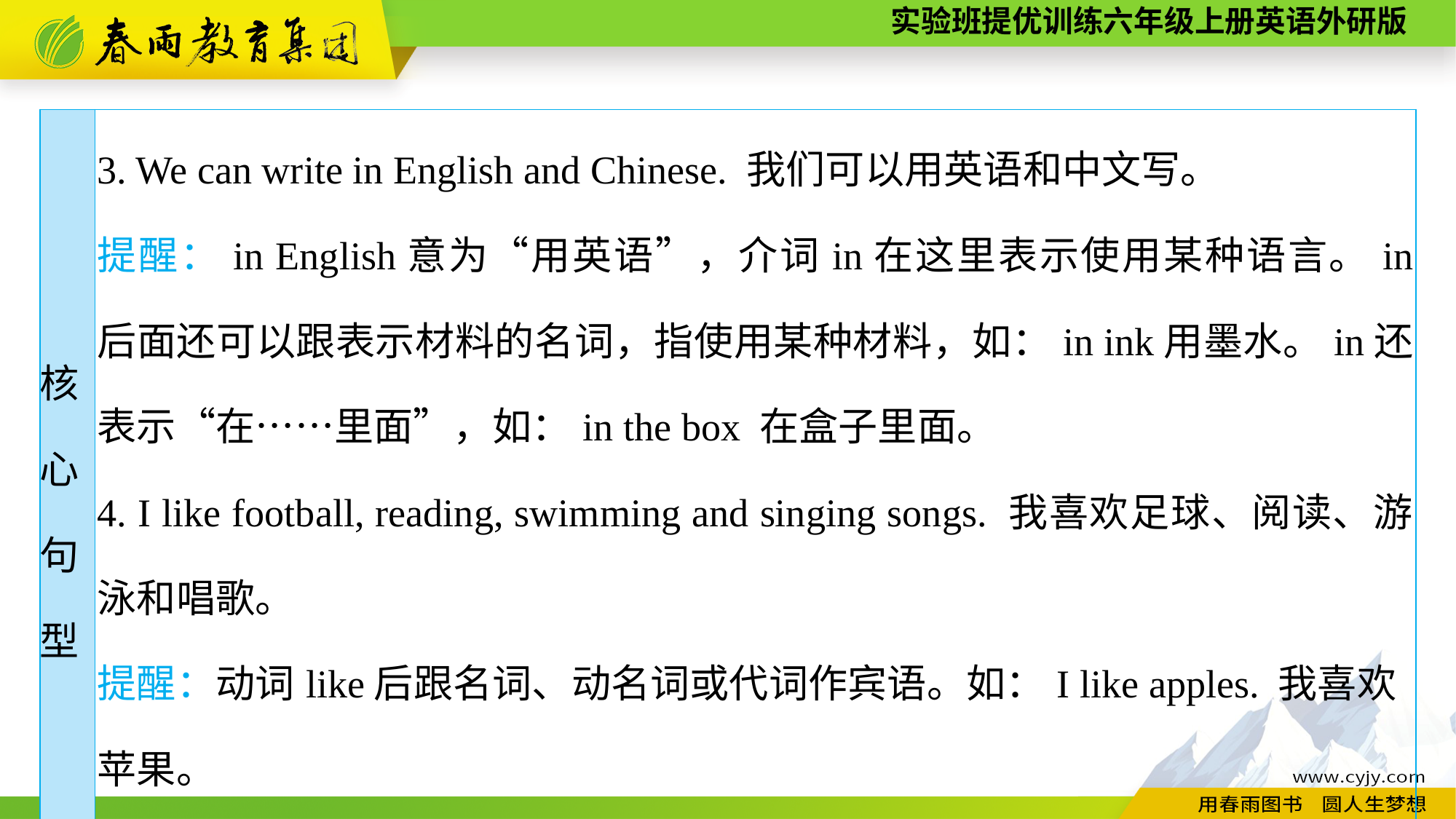

| 核 心 句 型 | 3. We can write in English and Chinese. 我们可以用英语和中文写。 提醒：in English意为“用英语”，介词in在这里表示使用某种语言。in 后面还可以跟表示材料的名词，指使用某种材料，如：in ink用墨水。in还表示“在……里面”，如：in the box 在盒子里面。 4. I like football, reading, swimming and singing songs. 我喜欢足球、阅读、游泳和唱歌。 提醒：动词like后跟名词、动名词或代词作宾语。如：I like apples. 我喜欢 苹果。 I like skating. 我喜欢滑冰。　I like them very much. 我非常喜欢他们。 |
| --- | --- |